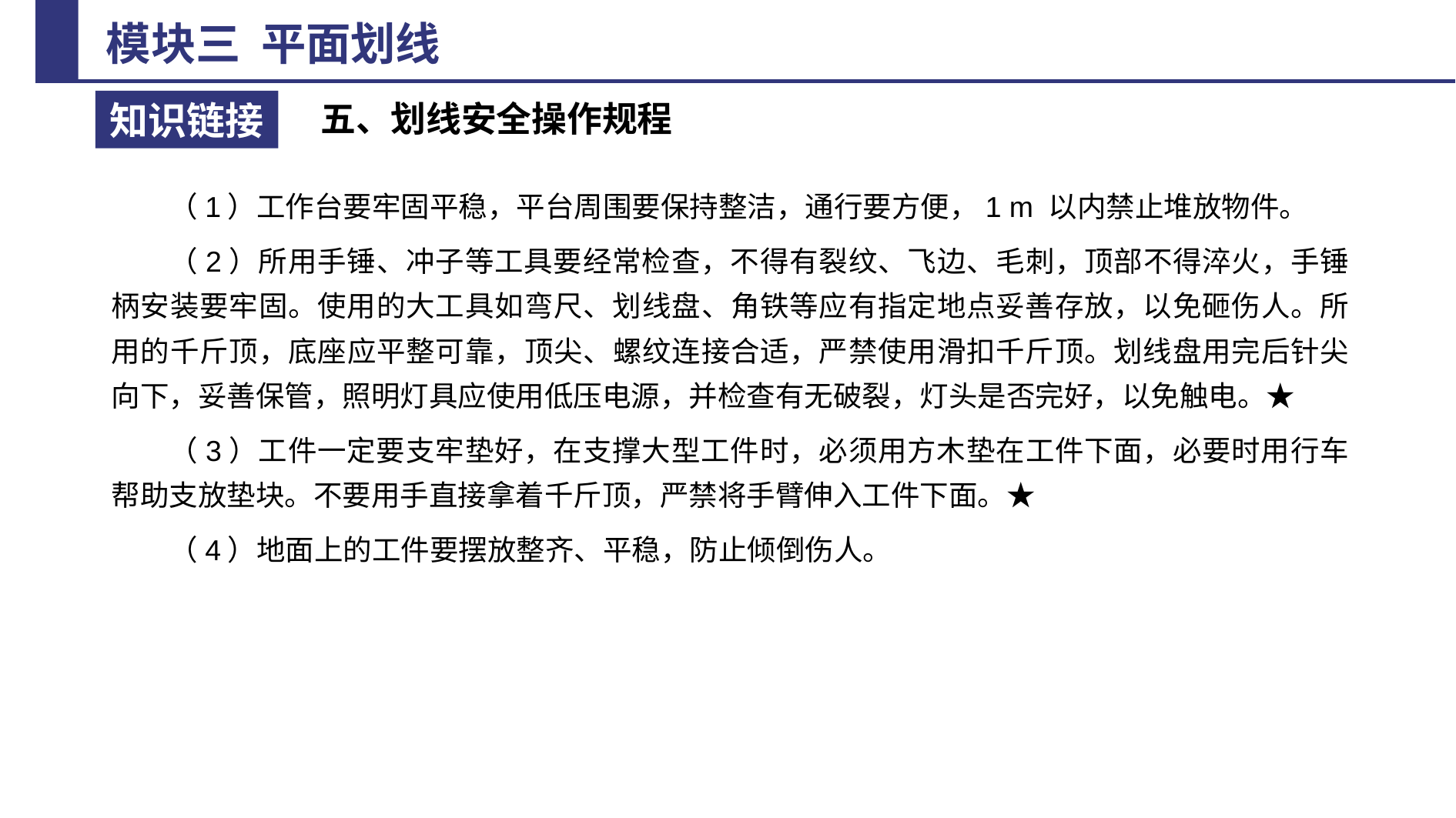

五、划线安全操作规程
（1）工作台要牢固平稳，平台周围要保持整洁，通行要方便，1 m 以内禁止堆放物件。
（2）所用手锤、冲子等工具要经常检查，不得有裂纹、飞边、毛刺，顶部不得淬火，手锤柄安装要牢固。使用的大工具如弯尺、划线盘、角铁等应有指定地点妥善存放，以免砸伤人。所用的千斤顶，底座应平整可靠，顶尖、螺纹连接合适，严禁使用滑扣千斤顶。划线盘用完后针尖向下，妥善保管，照明灯具应使用低压电源，并检查有无破裂，灯头是否完好，以免触电。★
（3）工件一定要支牢垫好，在支撑大型工件时，必须用方木垫在工件下面，必要时用行车帮助支放垫块。不要用手直接拿着千斤顶，严禁将手臂伸入工件下面。★
（4）地面上的工件要摆放整齐、平稳，防止倾倒伤人。